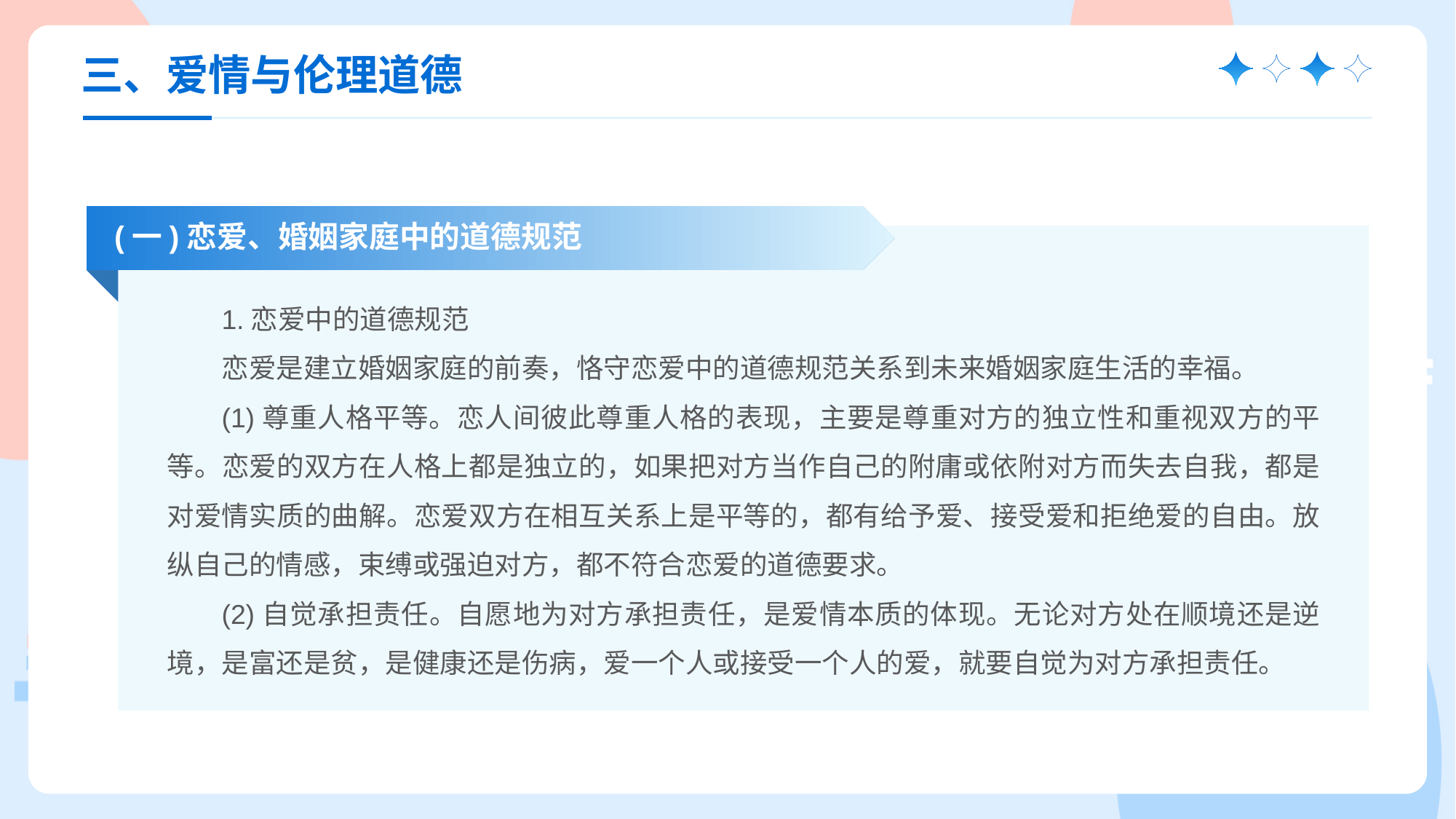

三、爱情与伦理道德
(一)恋爱、婚姻家庭中的道德规范

1.恋爱中的道德规范
恋爱是建立婚姻家庭的前奏，恪守恋爱中的道德规范关系到未来婚姻家庭生活的幸福。
(1)尊重人格平等。恋人间彼此尊重人格的表现，主要是尊重对方的独立性和重视双方的平等。恋爱的双方在人格上都是独立的，如果把对方当作自己的附庸或依附对方而失去自我，都是对爱情实质的曲解。恋爱双方在相互关系上是平等的，都有给予爱、接受爱和拒绝爱的自由。放纵自己的情感，束缚或强迫对方，都不符合恋爱的道德要求。
(2)自觉承担责任。自愿地为对方承担责任，是爱情本质的体现。无论对方处在顺境还是逆境，是富还是贫，是健康还是伤病，爱一个人或接受一个人的爱，就要自觉为对方承担责任。